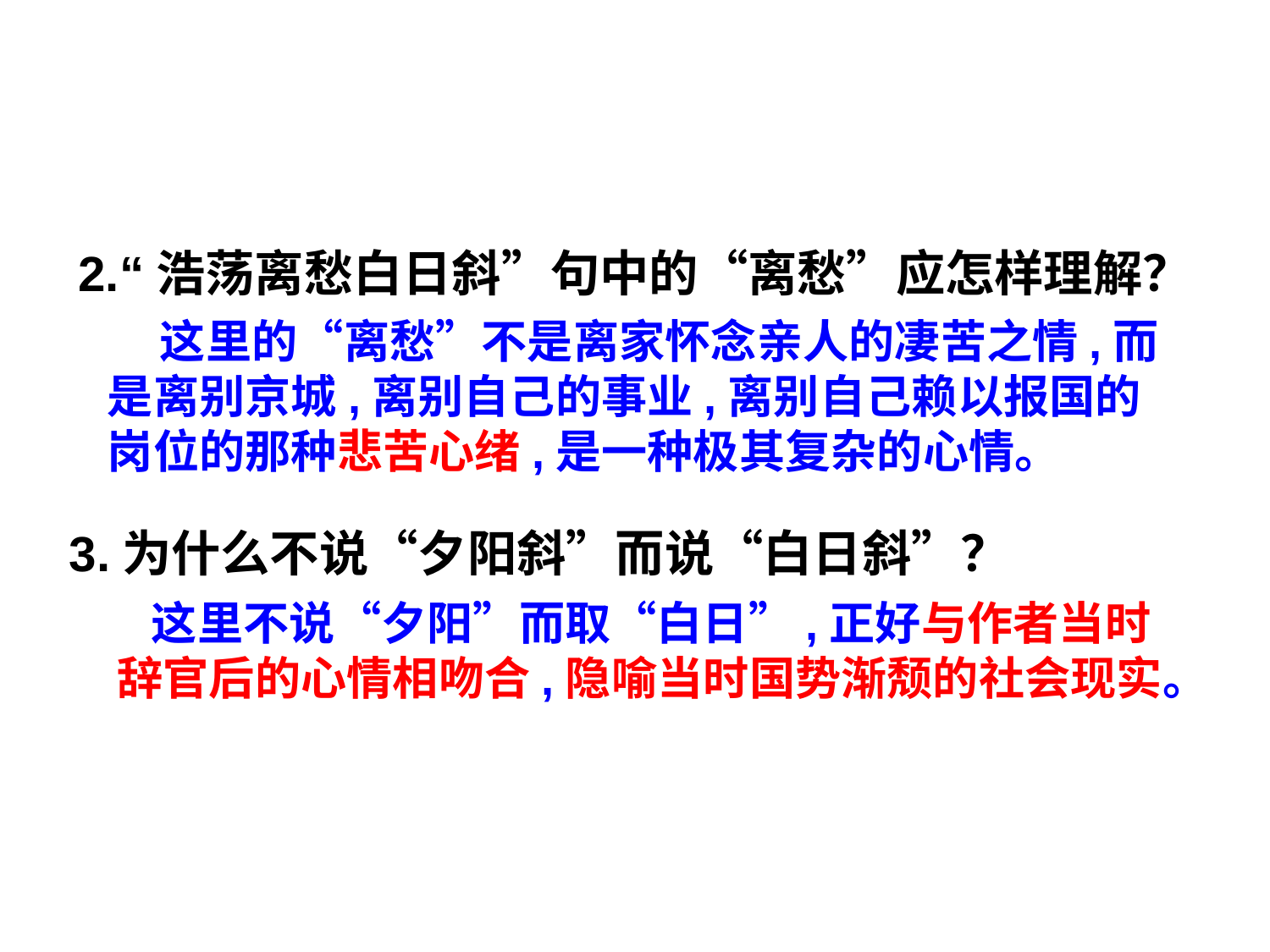

2.“浩荡离愁白日斜”句中的“离愁”应怎样理解？
    这里的“离愁”不是离家怀念亲人的凄苦之情,而是离别京城,离别自己的事业,离别自己赖以报国的岗位的那种悲苦心绪,是一种极其复杂的心情。
3.为什么不说“夕阳斜”而说“白日斜”？
   这里不说“夕阳”而取“白日”,正好与作者当时辞官后的心情相吻合,隐喻当时国势渐颓的社会现实。